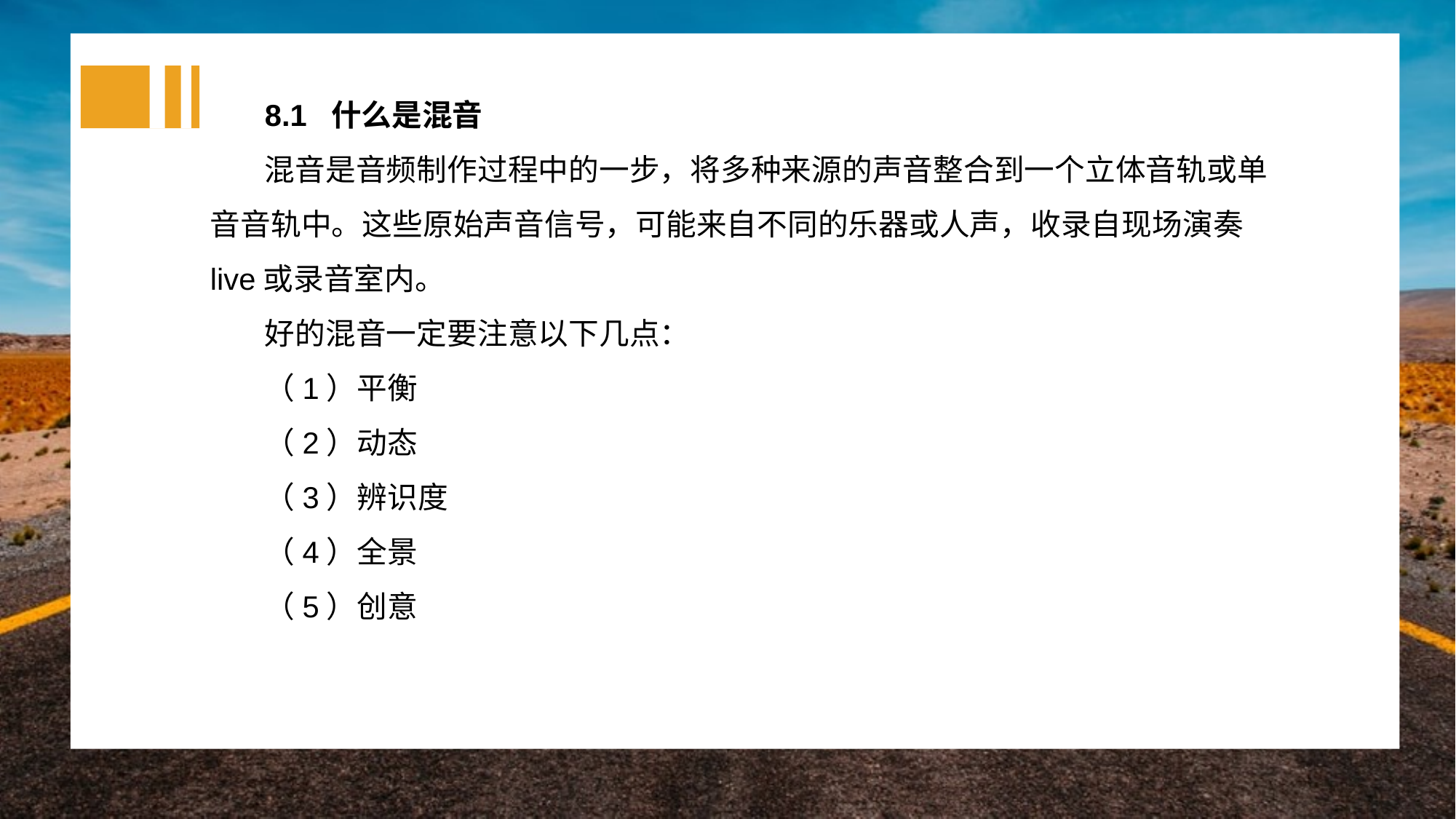

8.1  什么是混音
混音是音频制作过程中的一步，将多种来源的声音整合到一个立体音轨或单音音轨中。这些原始声音信号，可能来自不同的乐器或人声，收录自现场演奏live或录音室内。
好的混音一定要注意以下几点：
（1）平衡
（2）动态
（3）辨识度
（4）全景
（5）创意